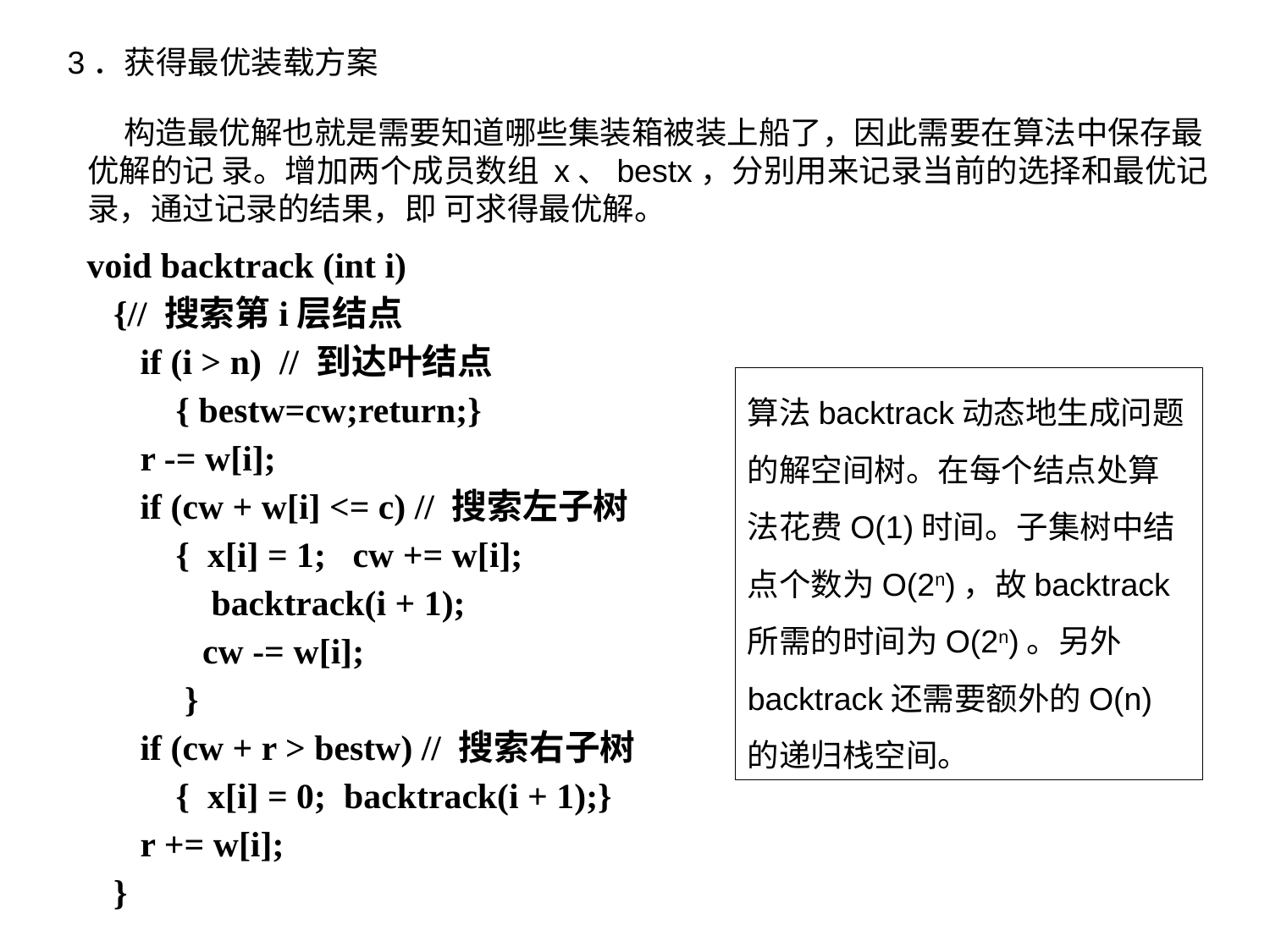

3．获得最优装载方案
    构造最优解也就是需要知道哪些集装箱被装上船了，因此需要在算法中保存最优解的记 录。增加两个成员数组 x、bestx，分别用来记录当前的选择和最优记录，通过记录的结果，即 可求得最优解。
void backtrack (int i)
   {// 搜索第i层结点
      if (i > n)  // 到达叶结点
          { bestw=cw;return;}
      r -= w[i];
      if (cw + w[i] <= c) // 搜索左子树
          {  x[i] = 1;   cw += w[i];
              backtrack(i + 1);
             cw -= w[i];
           }
      if (cw + r > bestw) // 搜索右子树
          {  x[i] = 0;  backtrack(i + 1);}
      r += w[i];
   }
算法backtrack动态地生成问题的解空间树。在每个结点处算法花费O(1)时间。子集树中结点个数为O(2n)，故backtrack所需的时间为O(2n)。另外backtrack还需要额外的O(n)的递归栈空间。